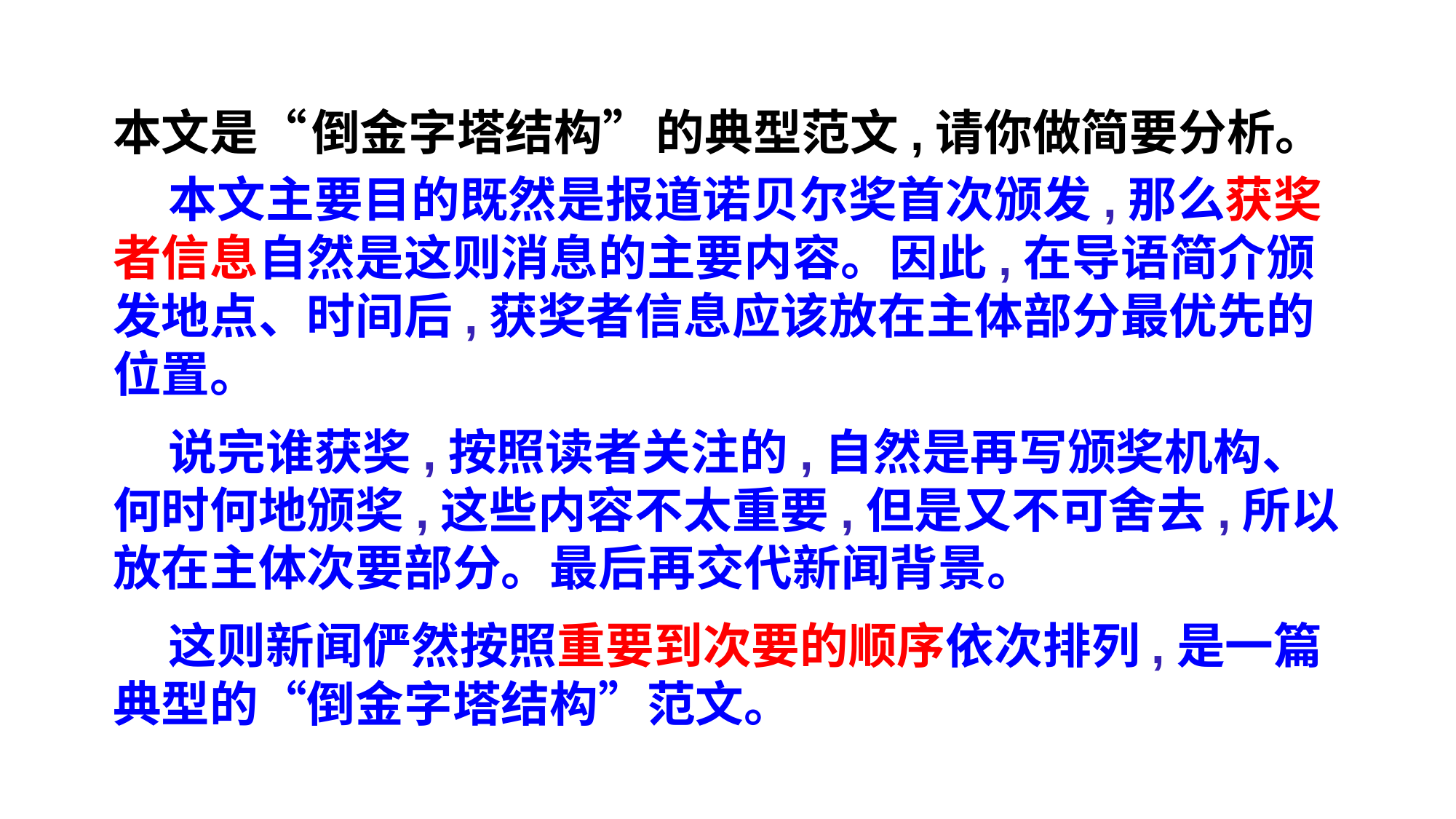

本文是“倒金字塔结构”的典型范文,请你做简要分析。
    本文主要目的既然是报道诺贝尔奖首次颁发,那么获奖者信息自然是这则消息的主要内容。因此,在导语简介颁发地点、时间后,获奖者信息应该放在主体部分最优先的位置。
    说完谁获奖,按照读者关注的,自然是再写颁奖机构、何时何地颁奖,这些内容不太重要,但是又不可舍去,所以放在主体次要部分。最后再交代新闻背景。
    这则新闻俨然按照重要到次要的顺序依次排列,是一篇典型的“倒金字塔结构”范文。